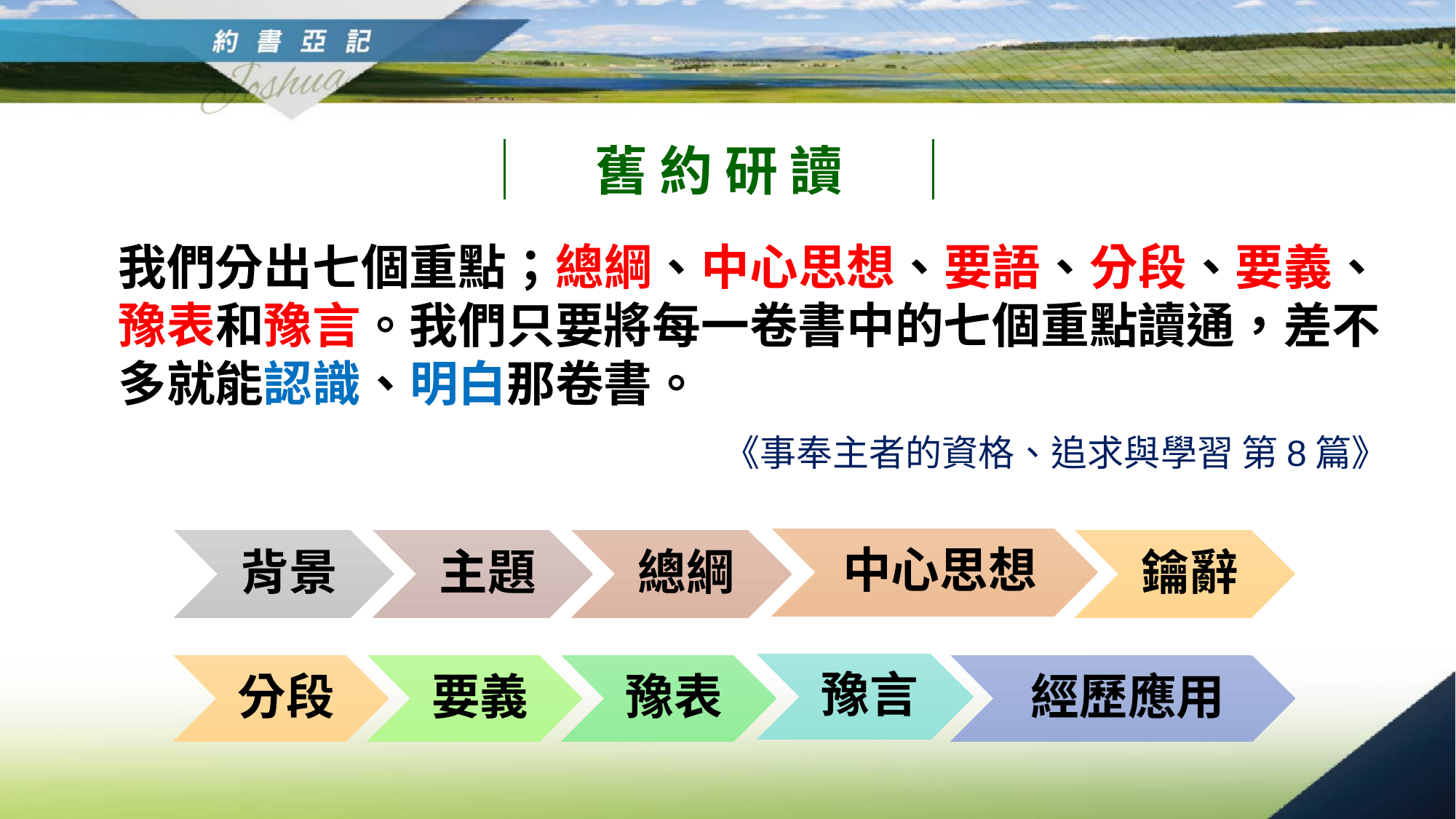

舊 約 研 讀
我們分出七個重點；總綱、中心思想、要語、分段、要義、豫表和豫言。我們只要將每一卷書中的七個重點讀通，差不多就能認識、明白那卷書。
《事奉主者的資格、追求與學習 第8篇》
背景
主題
總綱
中心思想
鑰辭
分段
要義
豫表
豫言
經歷應用